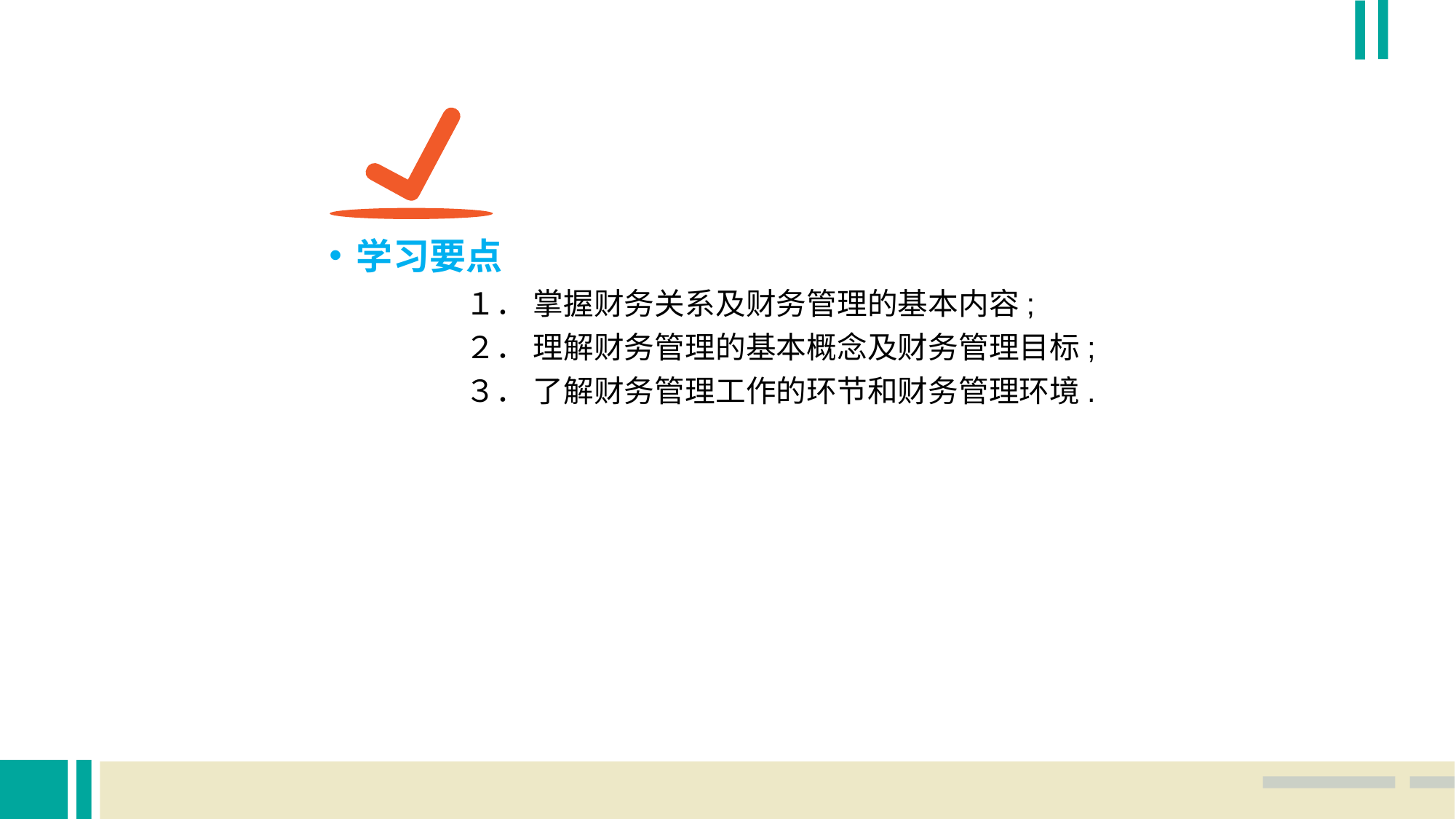

学习要点
　　	１． 掌握财务关系及财务管理的基本内容;
	２． 理解财务管理的基本概念及财务管理目标;
	３． 了解财务管理工作的环节和财务管理环境.